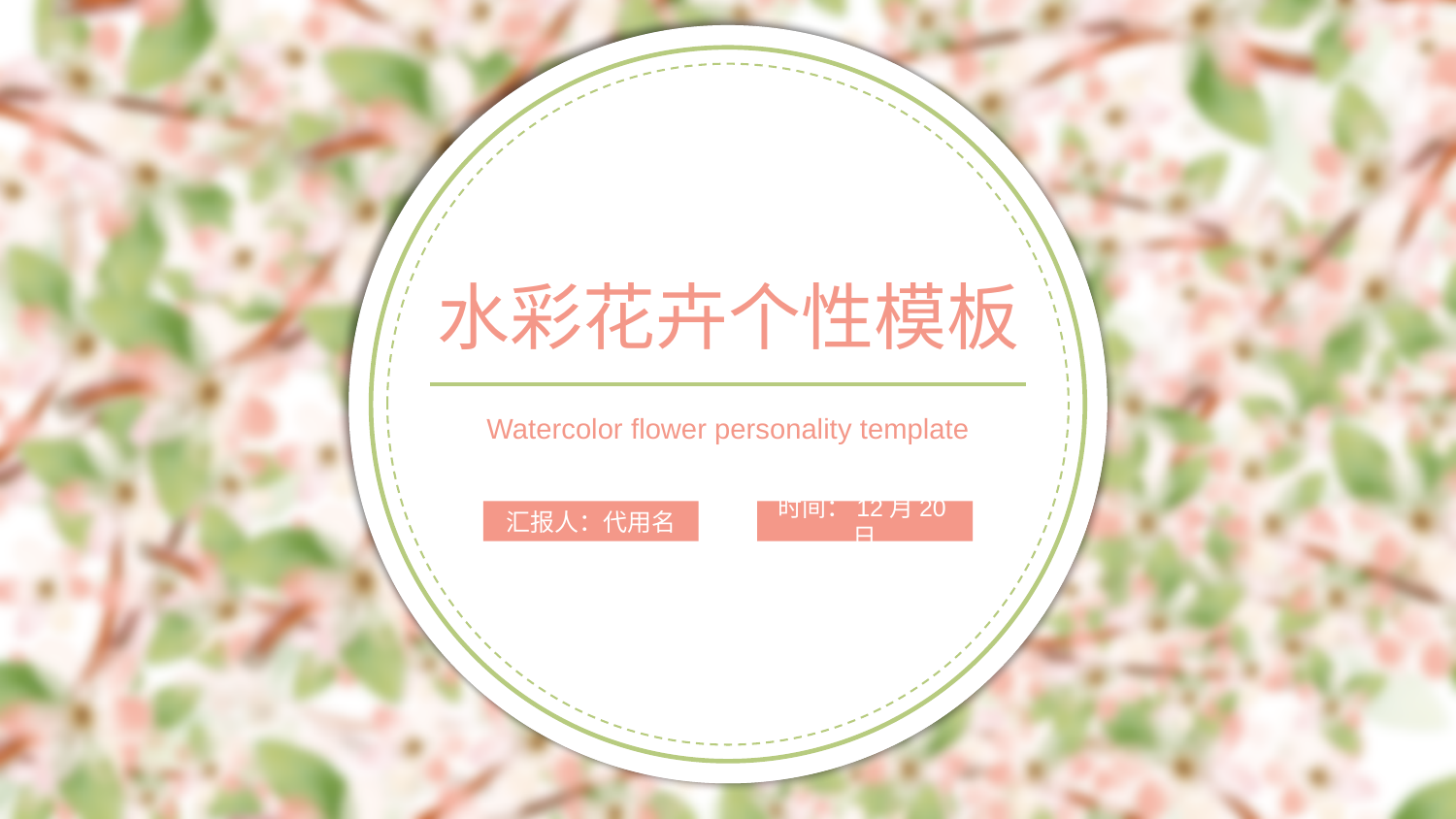

水彩花卉个性模板
Watercolor flower personality template
汇报人：代用名
时间：12月20日